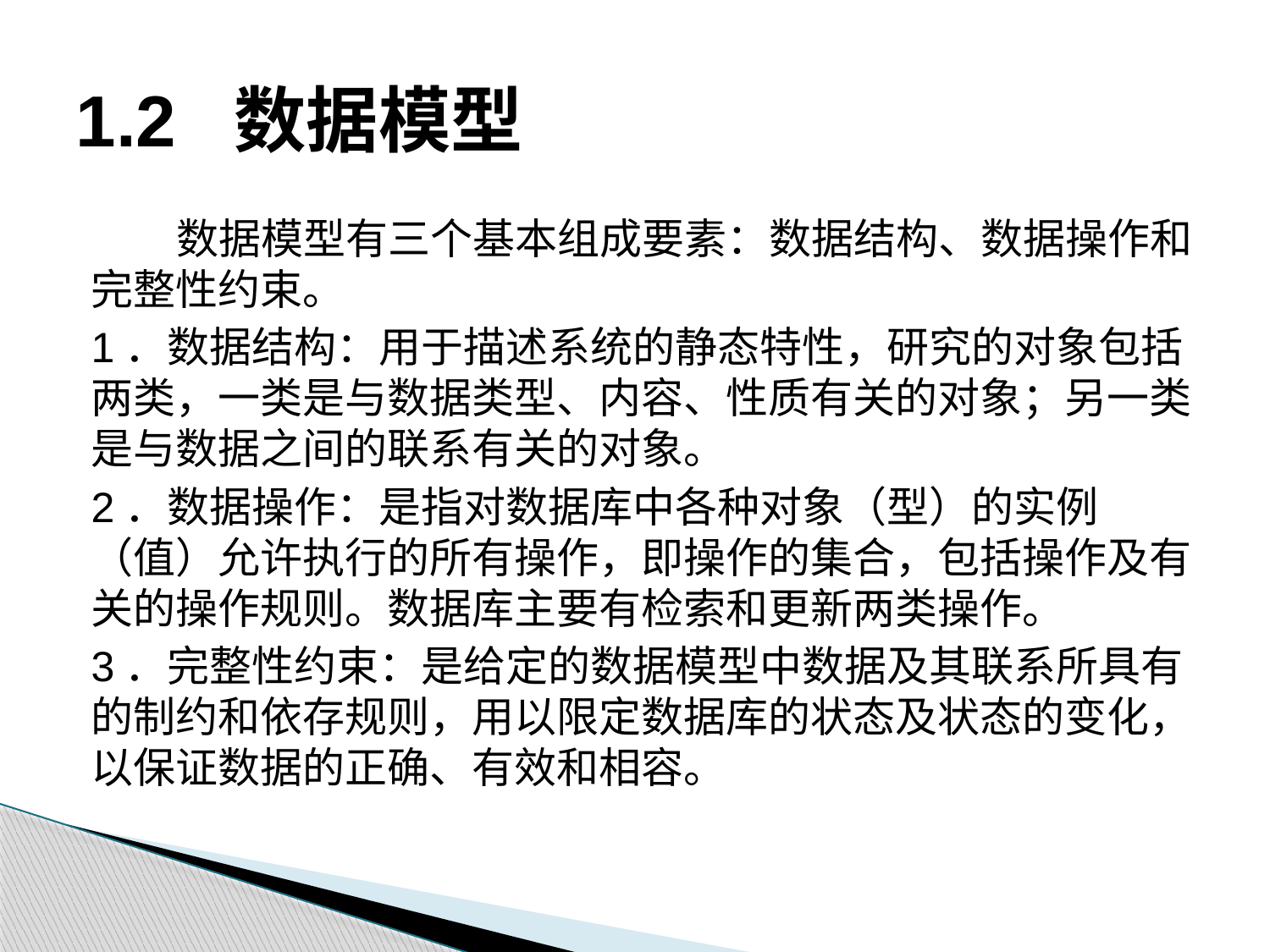

# 1.2  数据模型
数据模型有三个基本组成要素：数据结构、数据操作和完整性约束。
1．数据结构：用于描述系统的静态特性，研究的对象包括两类，一类是与数据类型、内容、性质有关的对象；另一类是与数据之间的联系有关的对象。
2．数据操作：是指对数据库中各种对象（型）的实例（值）允许执行的所有操作，即操作的集合，包括操作及有关的操作规则。数据库主要有检索和更新两类操作。
3．完整性约束：是给定的数据模型中数据及其联系所具有的制约和依存规则，用以限定数据库的状态及状态的变化，以保证数据的正确、有效和相容。